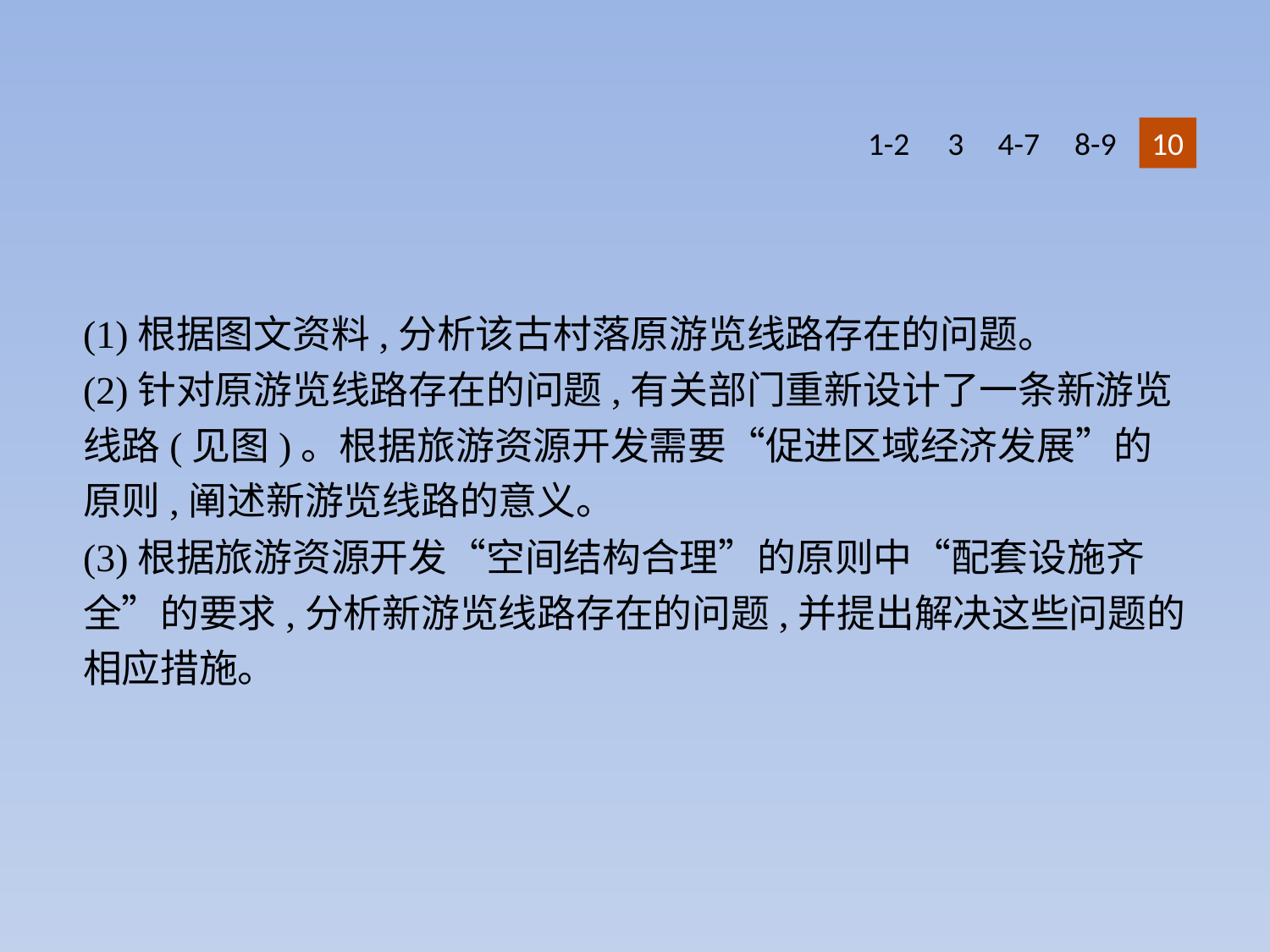

1-2
3
4-7
8-9
10
(1)根据图文资料,分析该古村落原游览线路存在的问题。
(2)针对原游览线路存在的问题,有关部门重新设计了一条新游览线路(见图)。根据旅游资源开发需要“促进区域经济发展”的原则,阐述新游览线路的意义。
(3)根据旅游资源开发“空间结构合理”的原则中“配套设施齐全”的要求,分析新游览线路存在的问题,并提出解决这些问题的相应措施。